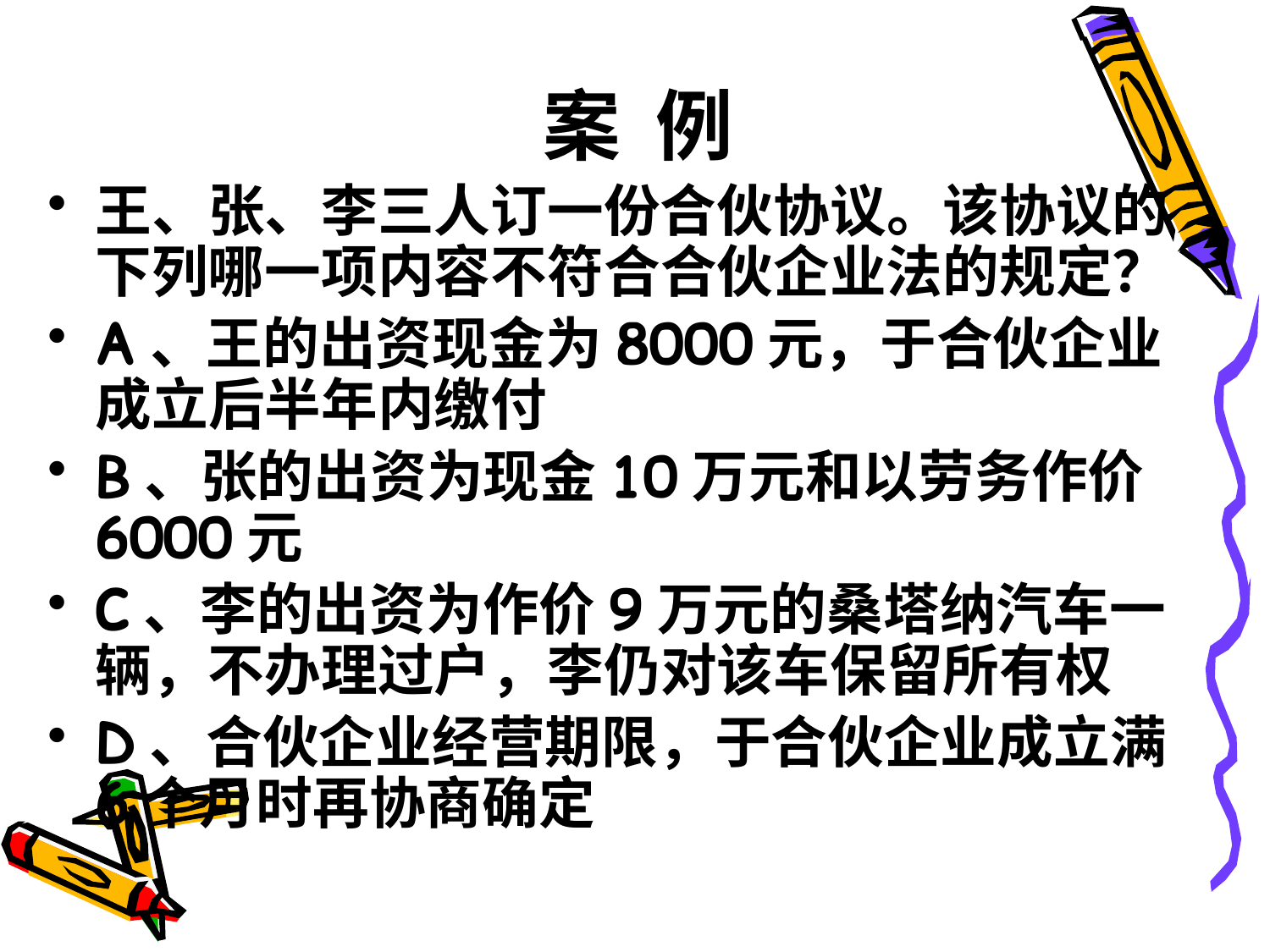

# 案  例
王、张、李三人订一份合伙协议。该协议的下列哪一项内容不符合合伙企业法的规定？
A、王的出资现金为8000元，于合伙企业成立后半年内缴付
B、张的出资为现金10万元和以劳务作价6000元
C、李的出资为作价9万元的桑塔纳汽车一辆，不办理过户，李仍对该车保留所有权
D、合伙企业经营期限，于合伙企业成立满6个月时再协商确定